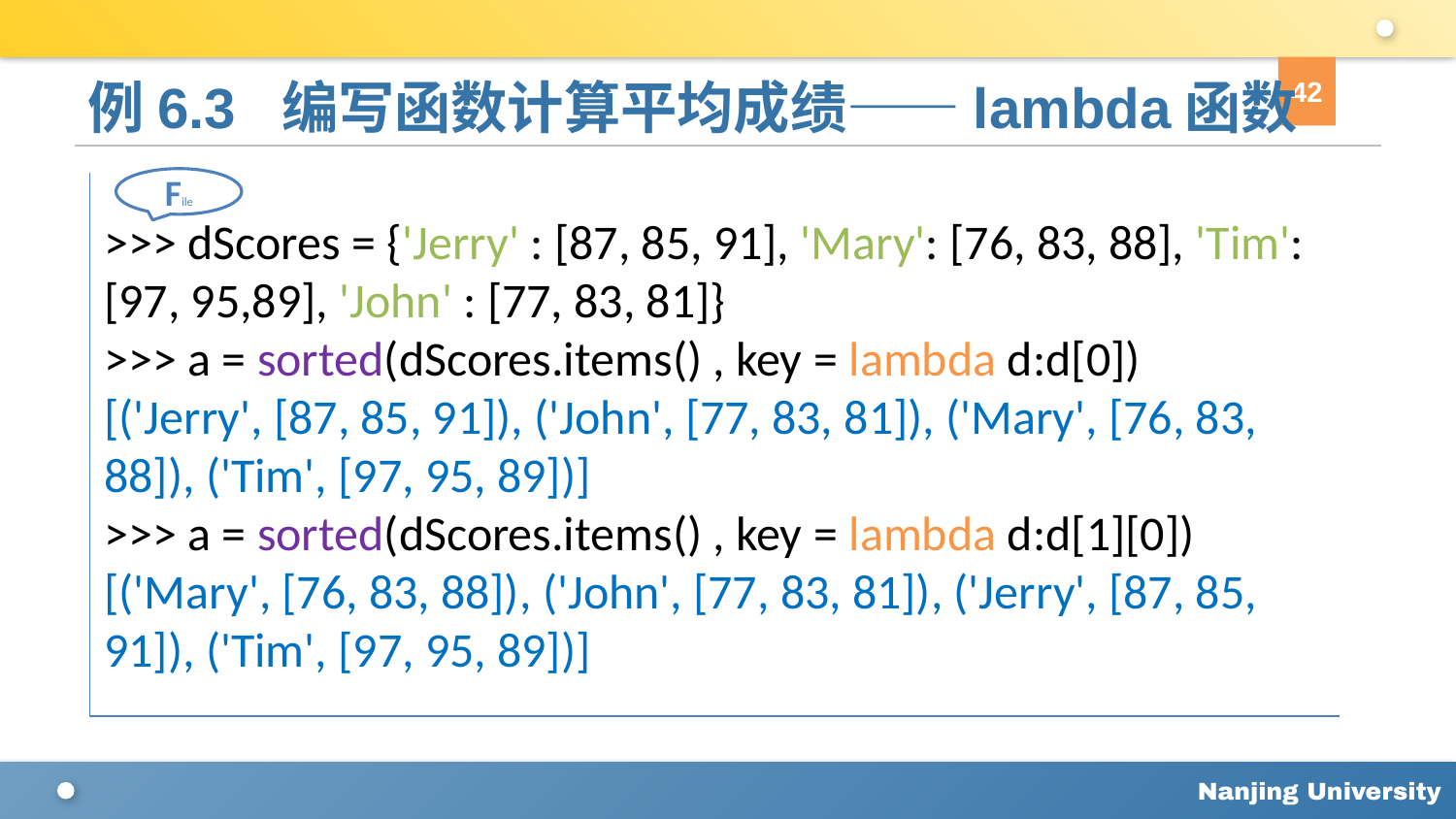

42
# 例6.3  编写函数计算平均成绩——lambda函数
File

>>> dScores = {'Jerry' : [87, 85, 91], 'Mary': [76, 83, 88], 'Tim': [97, 95,89], 'John' : [77, 83, 81]}
>>> a = sorted(dScores.items() , key = lambda d:d[0])
[('Jerry', [87, 85, 91]), ('John', [77, 83, 81]), ('Mary', [76, 83, 88]), ('Tim', [97, 95, 89])]
>>> a = sorted(dScores.items() , key = lambda d:d[1][0])
[('Mary', [76, 83, 88]), ('John', [77, 83, 81]), ('Jerry', [87, 85, 91]), ('Tim', [97, 95, 89])]